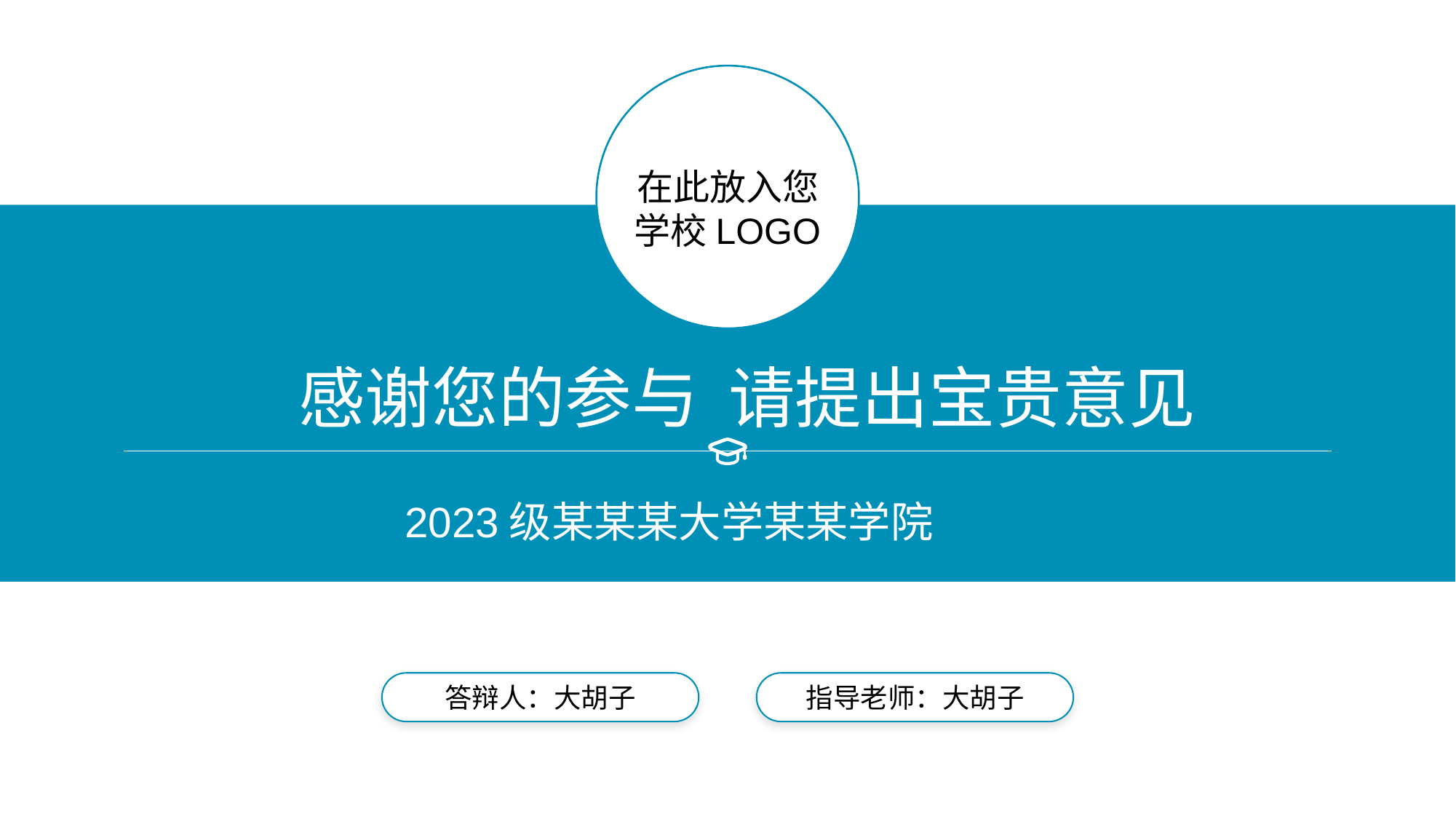

在此放入您
学校LOGO

感谢您的参与  请提出宝贵意见

2023级某某某大学某某学院
答辩人：大胡子
指导老师：大胡子